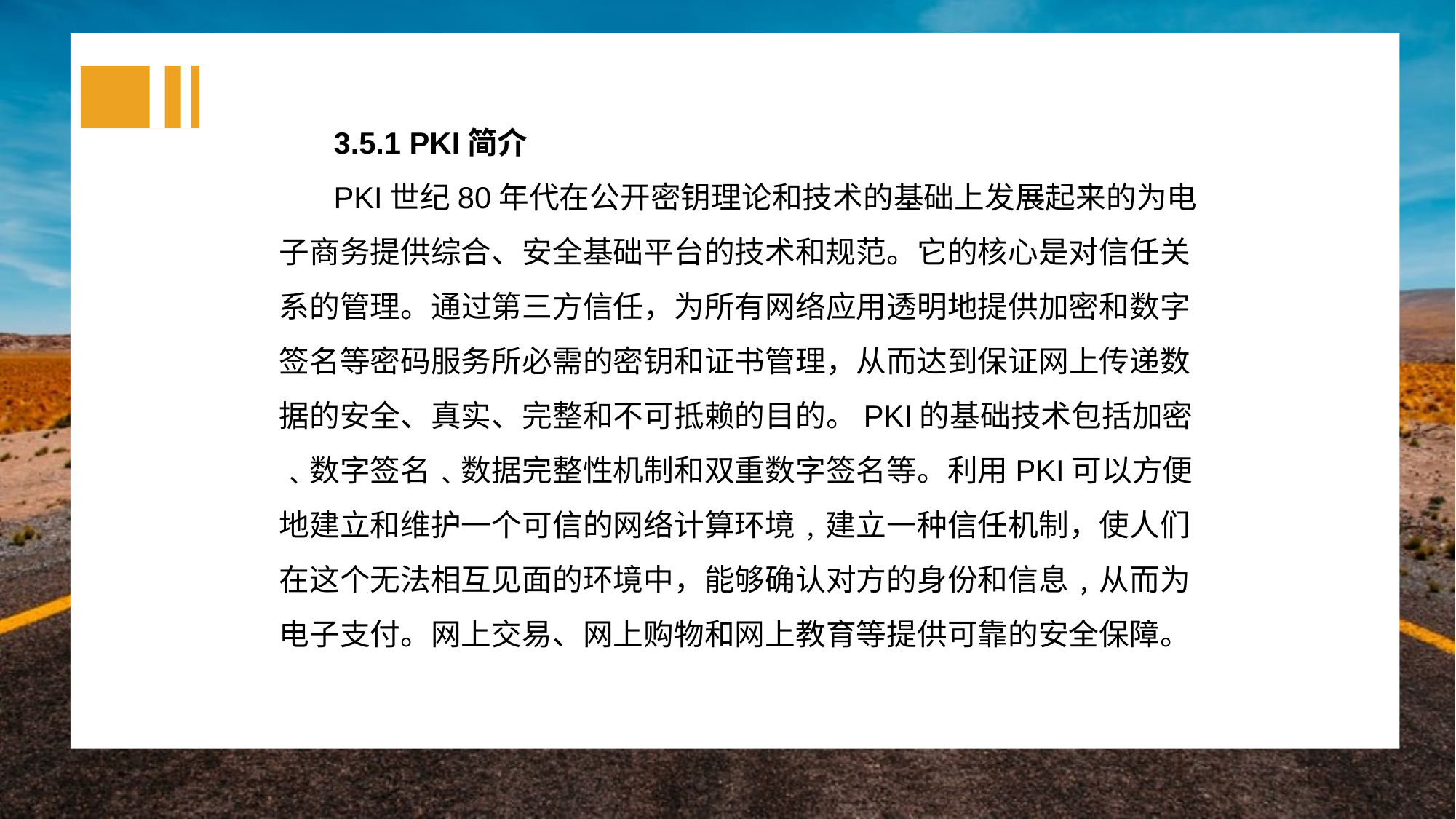

3.5.1 PKI简介
PKI世纪80年代在公开密钥理论和技术的基础上发展起来的为电子商务提供综合、安全基础平台的技术和规范。它的核心是对信任关系的管理。通过第三方信任，为所有网络应用透明地提供加密和数字签名等密码服务所必需的密钥和证书管理，从而达到保证网上传递数据的安全、真实、完整和不可抵赖的目的。PKI的基础技术包括加密﹑数字签名﹑数据完整性机制和双重数字签名等。利用PKI可以方便地建立和维护一个可信的网络计算环境﹐建立一种信任机制，使人们在这个无法相互见面的环境中，能够确认对方的身份和信息﹐从而为电子支付。网上交易、网上购物和网上教育等提供可靠的安全保障。